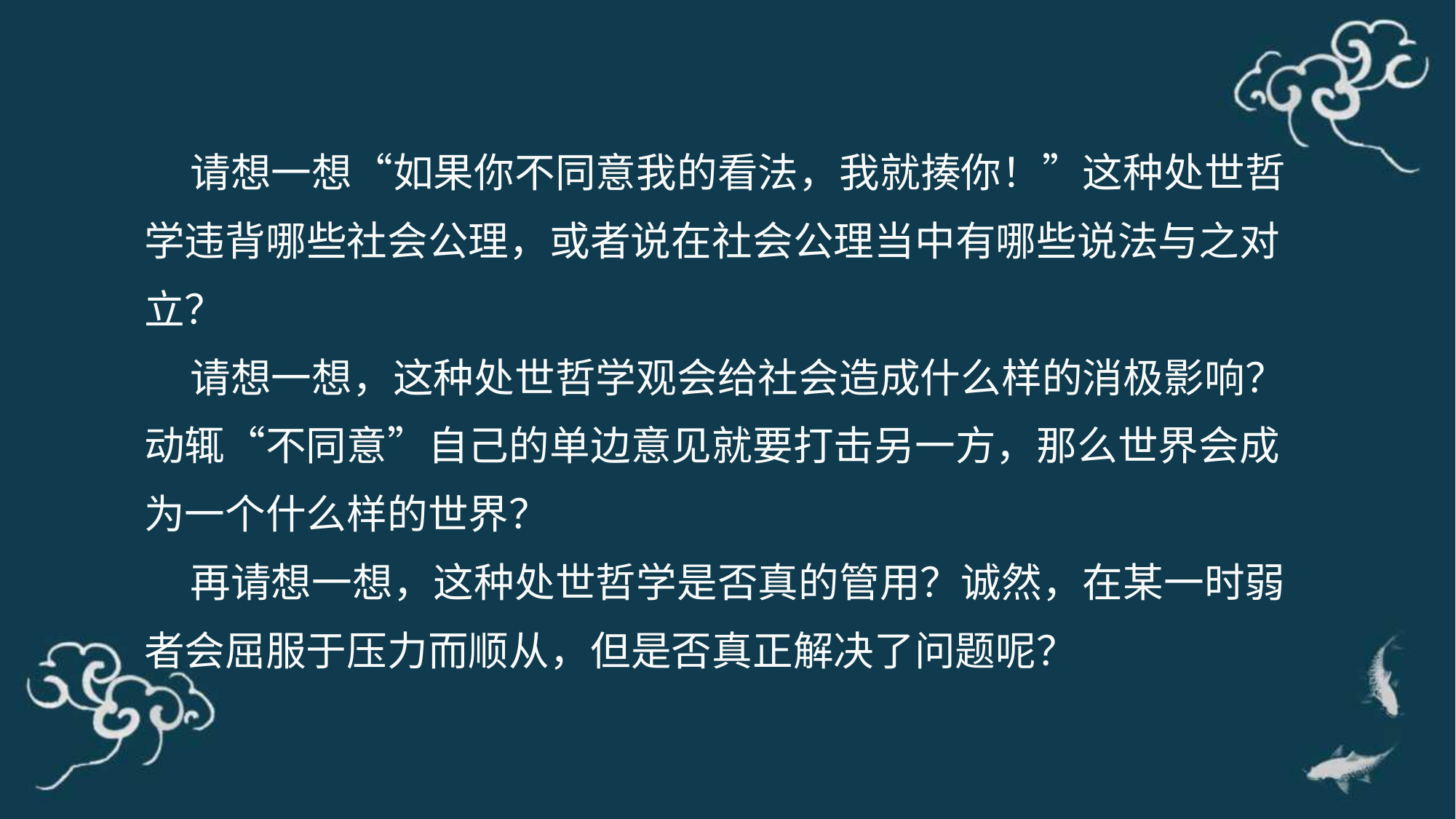

请想一想“如果你不同意我的看法，我就揍你！”这种处世哲学违背哪些社会公理，或者说在社会公理当中有哪些说法与之对立？
    请想一想，这种处世哲学观会给社会造成什么样的消极影响？动辄“不同意”自己的单边意见就要打击另一方，那么世界会成为一个什么样的世界？
    再请想一想，这种处世哲学是否真的管用？诚然，在某一时弱者会屈服于压力而顺从，但是否真正解决了问题呢？